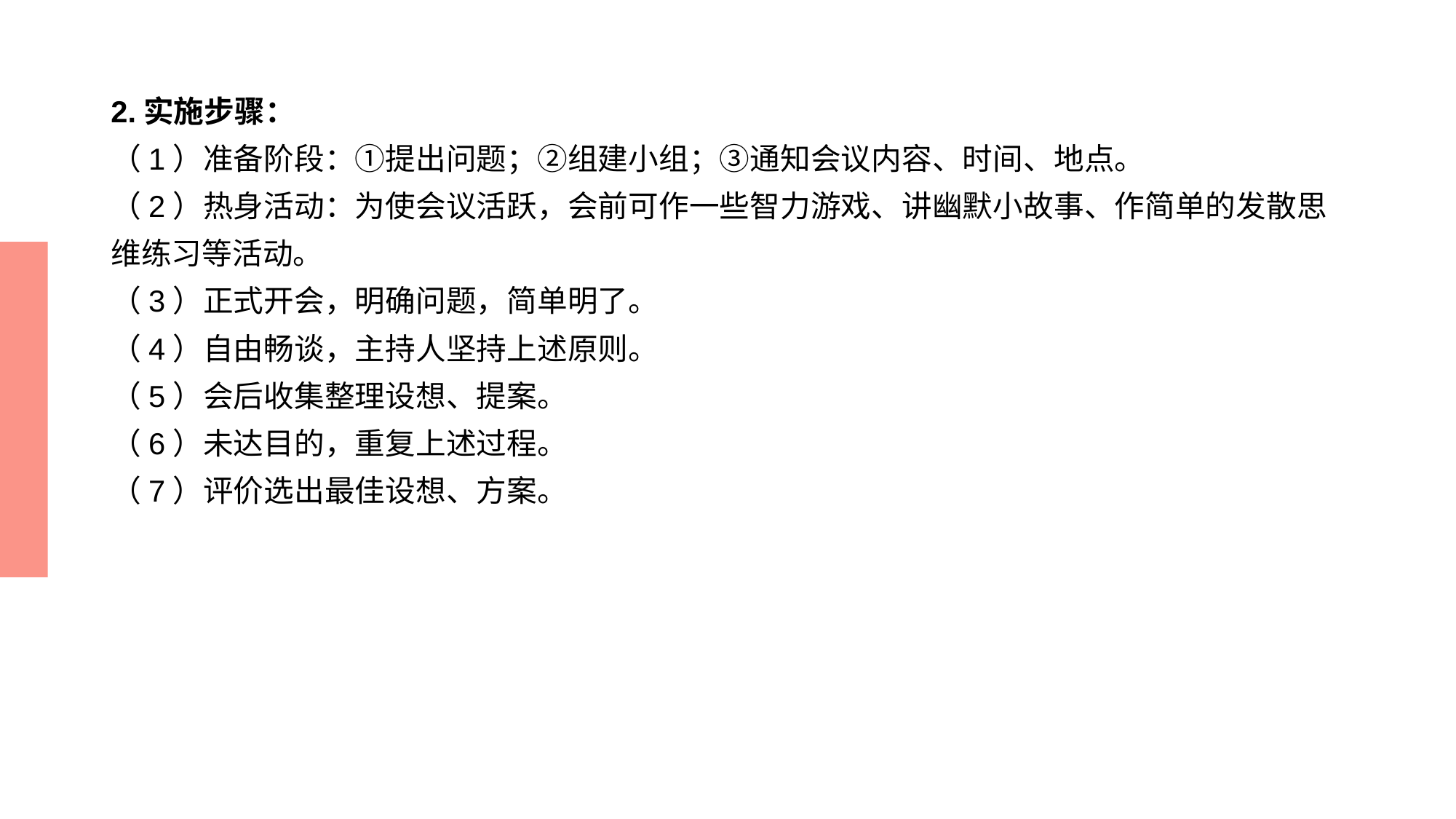

# 2.实施步骤： （1）准备阶段：①提出问题；②组建小组；③通知会议内容、时间、地点。 （2）热身活动：为使会议活跃，会前可作一些智力游戏、讲幽默小故事、作简单的发散思维练习等活动。 （3）正式开会，明确问题，简单明了。 （4）自由畅谈，主持人坚持上述原则。 （5）会后收集整理设想、提案。 （6）未达目的，重复上述过程。 （7）评价选出最佳设想、方案。